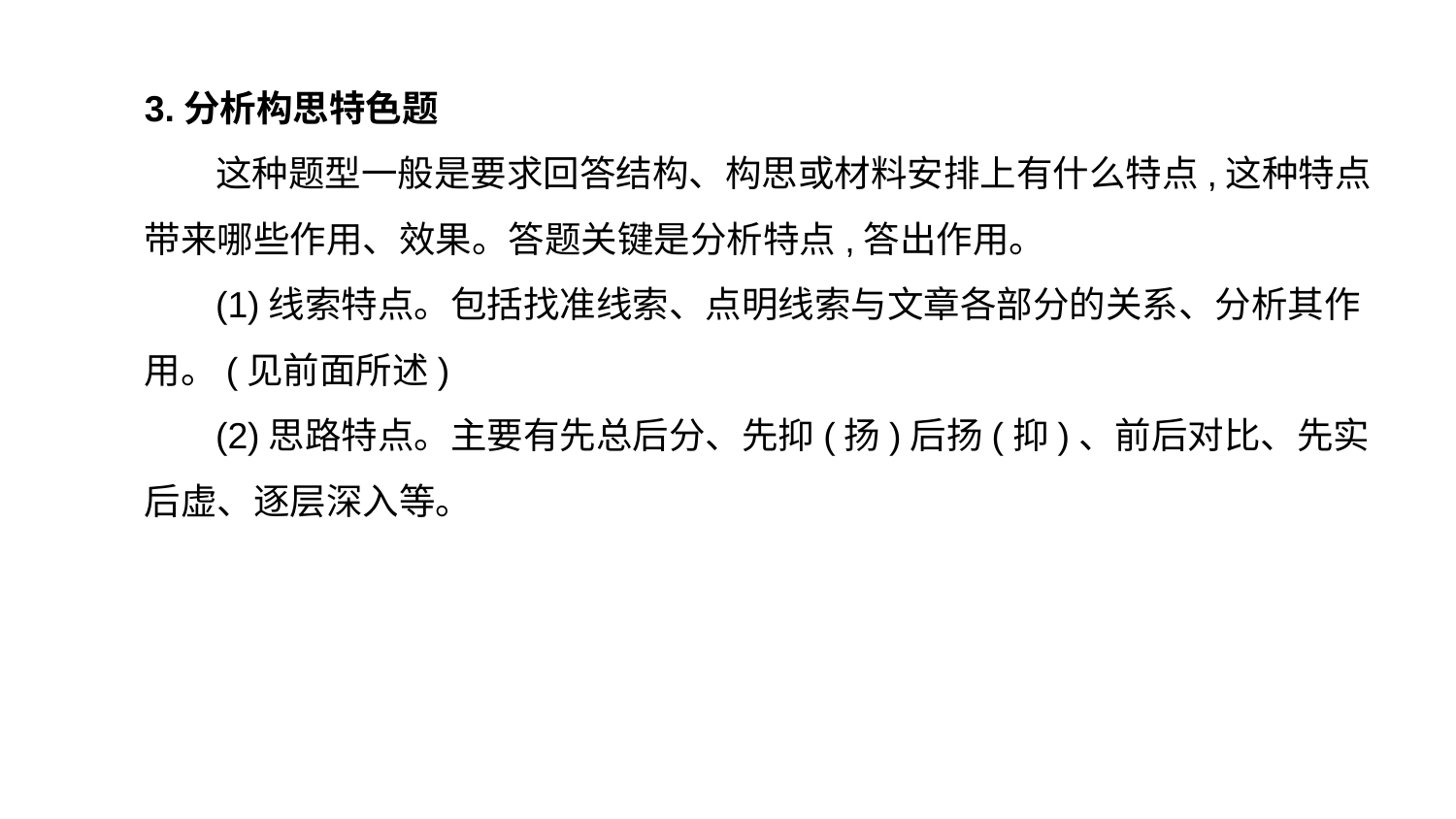

3.分析构思特色题
这种题型一般是要求回答结构、构思或材料安排上有什么特点,这种特点带来哪些作用、效果。答题关键是分析特点,答出作用。
(1)线索特点。包括找准线索、点明线索与文章各部分的关系、分析其作用。(见前面所述)
(2)思路特点。主要有先总后分、先抑(扬)后扬(抑)、前后对比、先实后虚、逐层深入等。